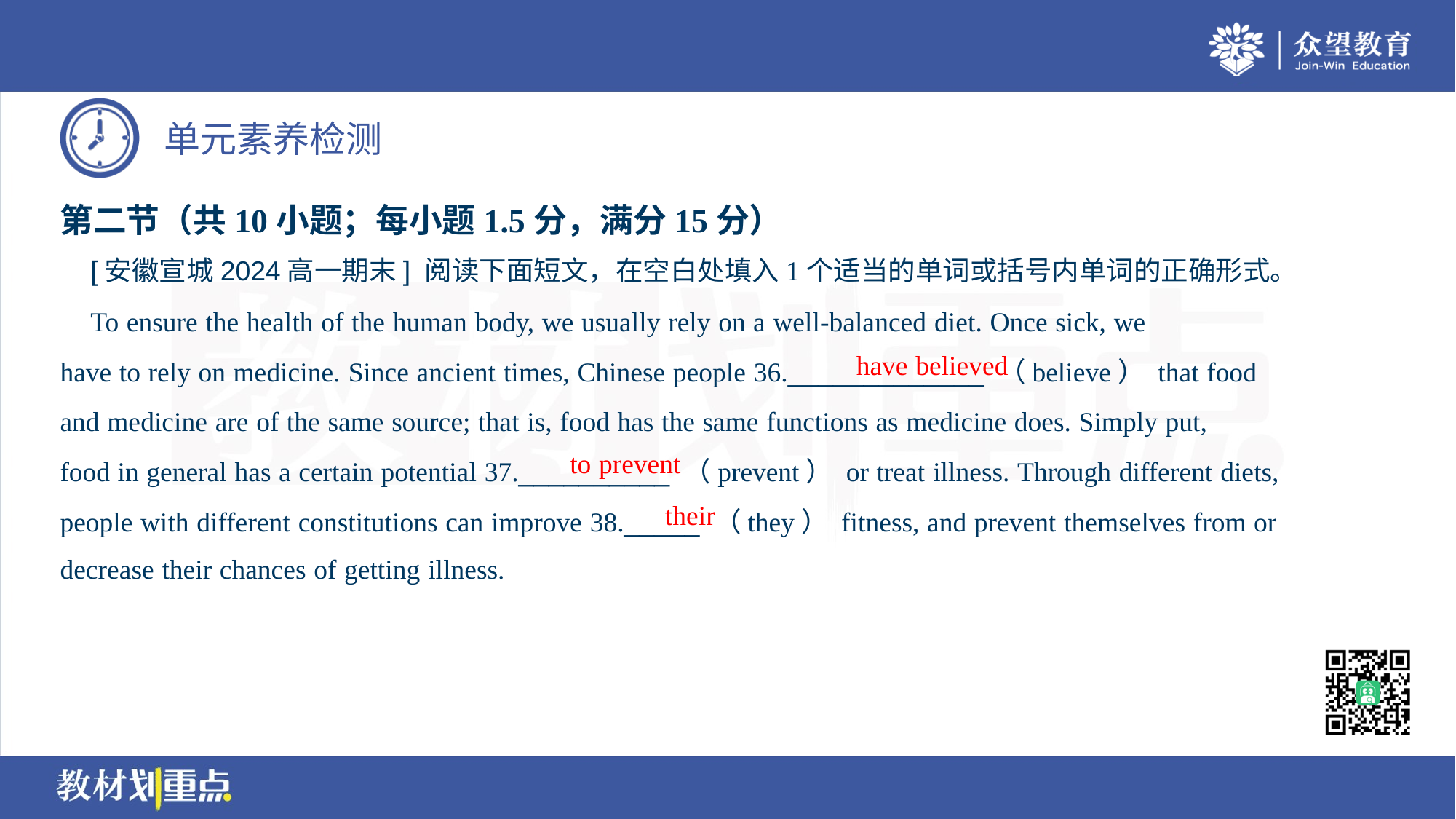

第二节（共10小题；每小题1.5分，满分15分）
    [安徽宣城2024高一期末] 阅读下面短文，在空白处填入1个适当的单词或括号内单词的正确形式。
    To ensure the health of the human body, we usually rely on a well-balanced diet. Once sick, we
have to rely on medicine. Since ancient times, Chinese people 36._____________ （believe） that food
and medicine are of the same source; that is, food has the same functions as medicine does. Simply put,
food in general has a certain potential 37.__________ （prevent） or treat illness. Through different diets,
people with different constitutions can improve 38._____ （they） fitness, and prevent themselves from or
decrease their chances of getting illness.
have believed
to prevent
their